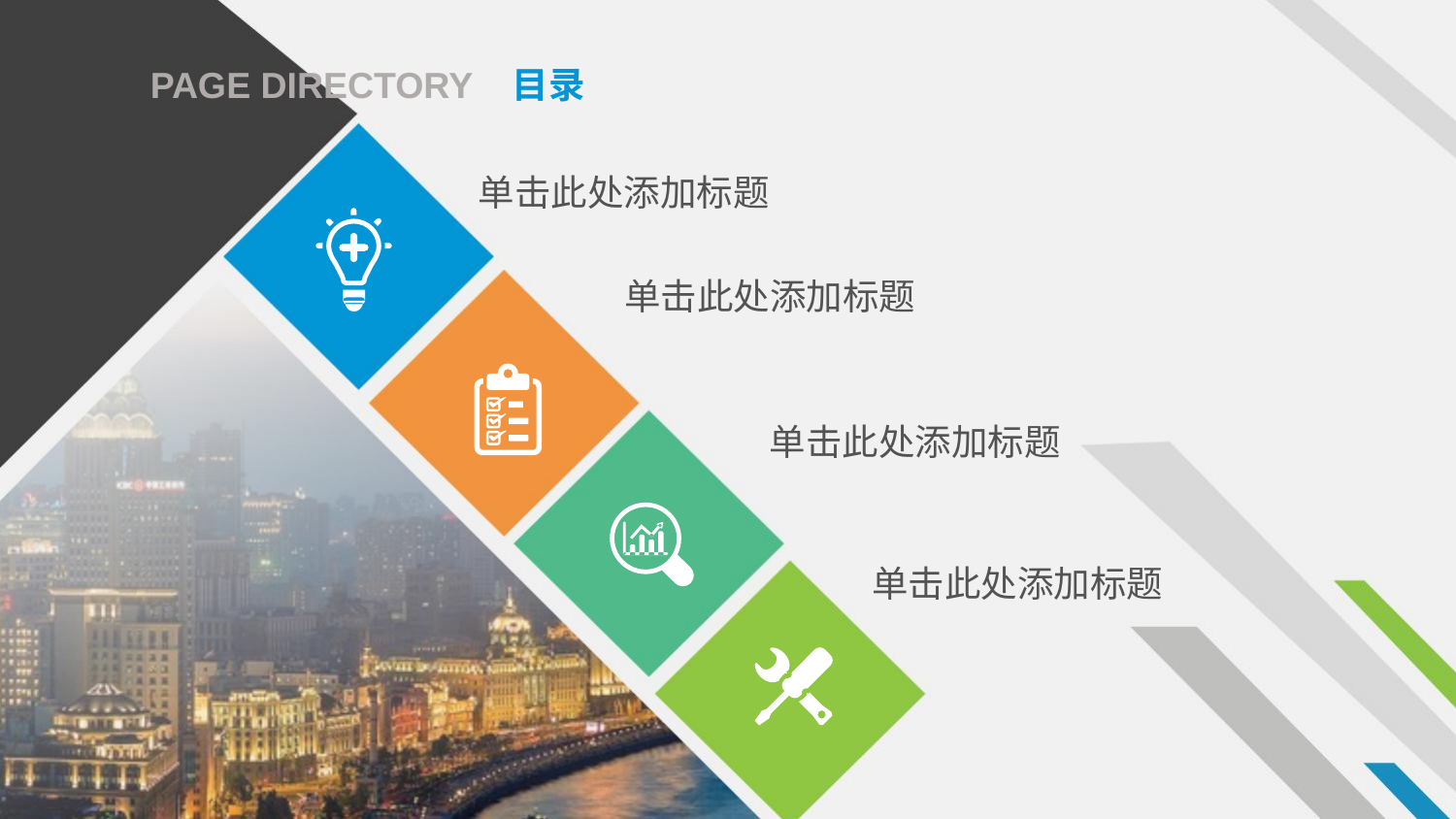

PAGE DIRECTORY   目录
单击此处添加标题

单击此处添加标题

单击此处添加标题

单击此处添加标题